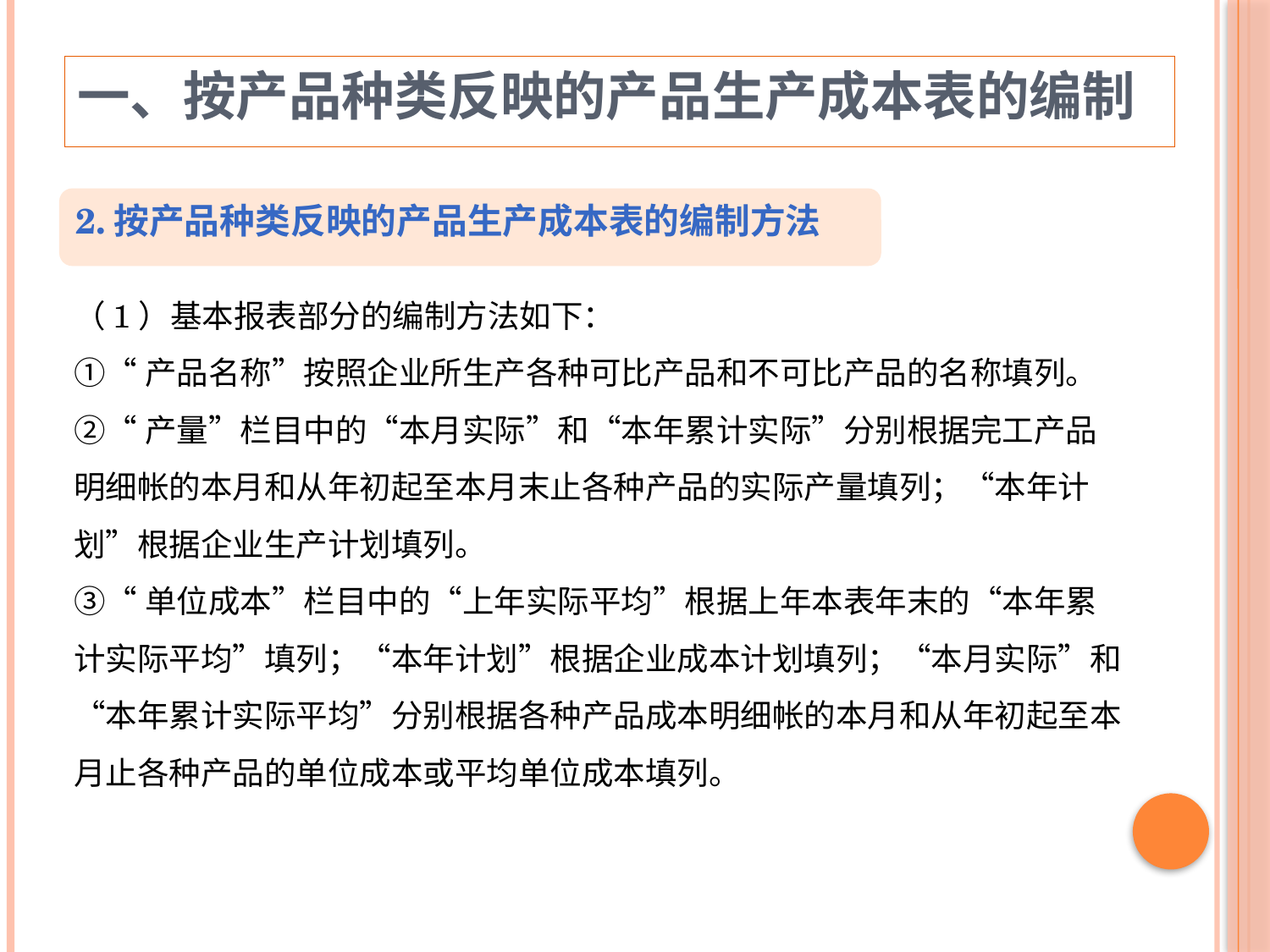

一、按产品种类反映的产品生产成本表的编制
2.按产品种类反映的产品生产成本表的编制方法
（1）基本报表部分的编制方法如下：
①“产品名称”按照企业所生产各种可比产品和不可比产品的名称填列。
②“产量”栏目中的“本月实际”和“本年累计实际”分别根据完工产品明细帐的本月和从年初起至本月末止各种产品的实际产量填列；“本年计划”根据企业生产计划填列。
③“单位成本”栏目中的“上年实际平均”根据上年本表年末的“本年累计实际平均”填列；“本年计划”根据企业成本计划填列；“本月实际”和“本年累计实际平均”分别根据各种产品成本明细帐的本月和从年初起至本月止各种产品的单位成本或平均单位成本填列。